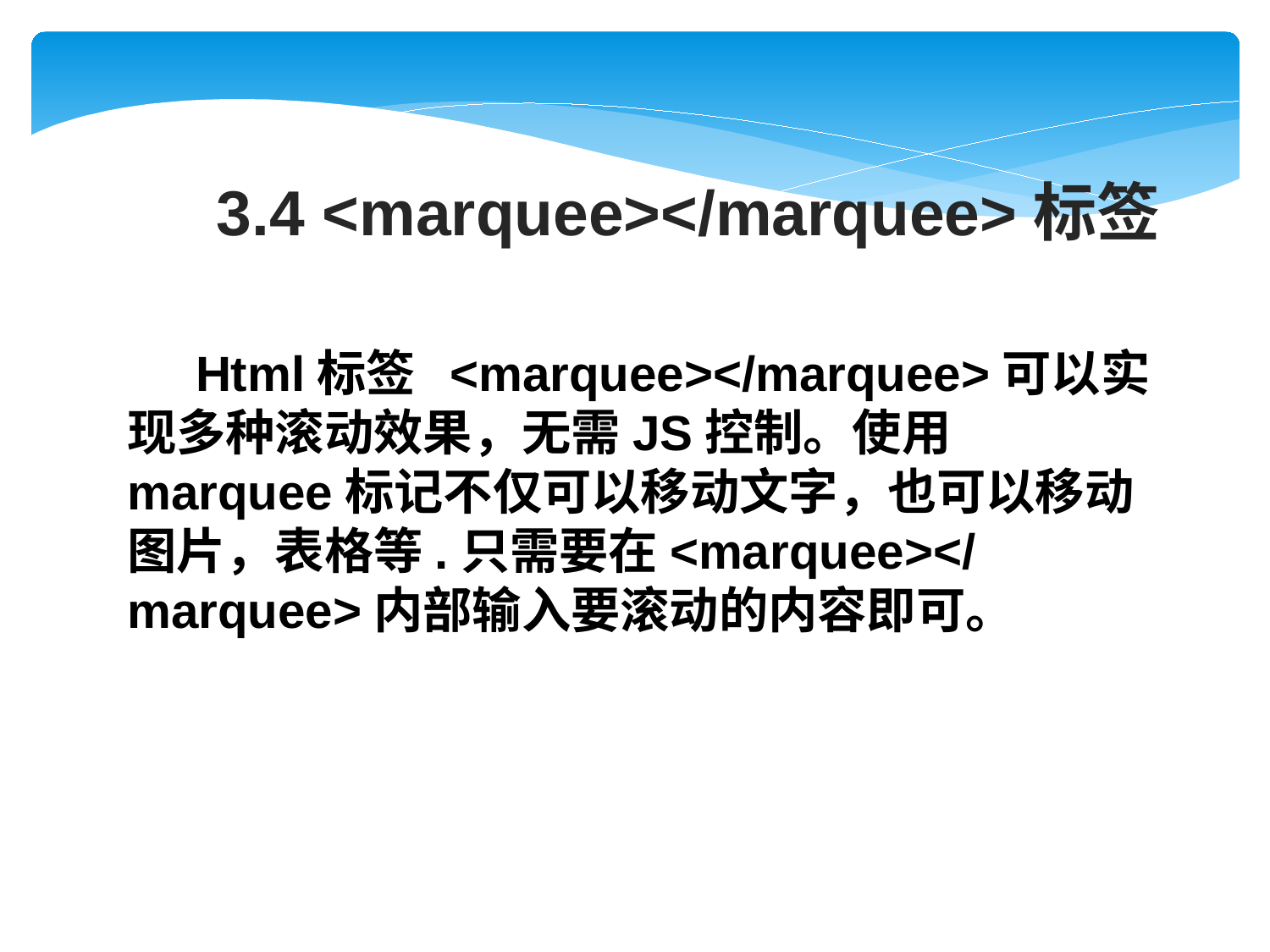

3.4 <marquee></marquee>标签
       Html标签  <marquee></marquee>可以实现多种滚动效果，无需JS控制。使用marquee标记不仅可以移动文字，也可以移动图片，表格等.只需要在<marquee></marquee>内部输入要滚动的内容即可。